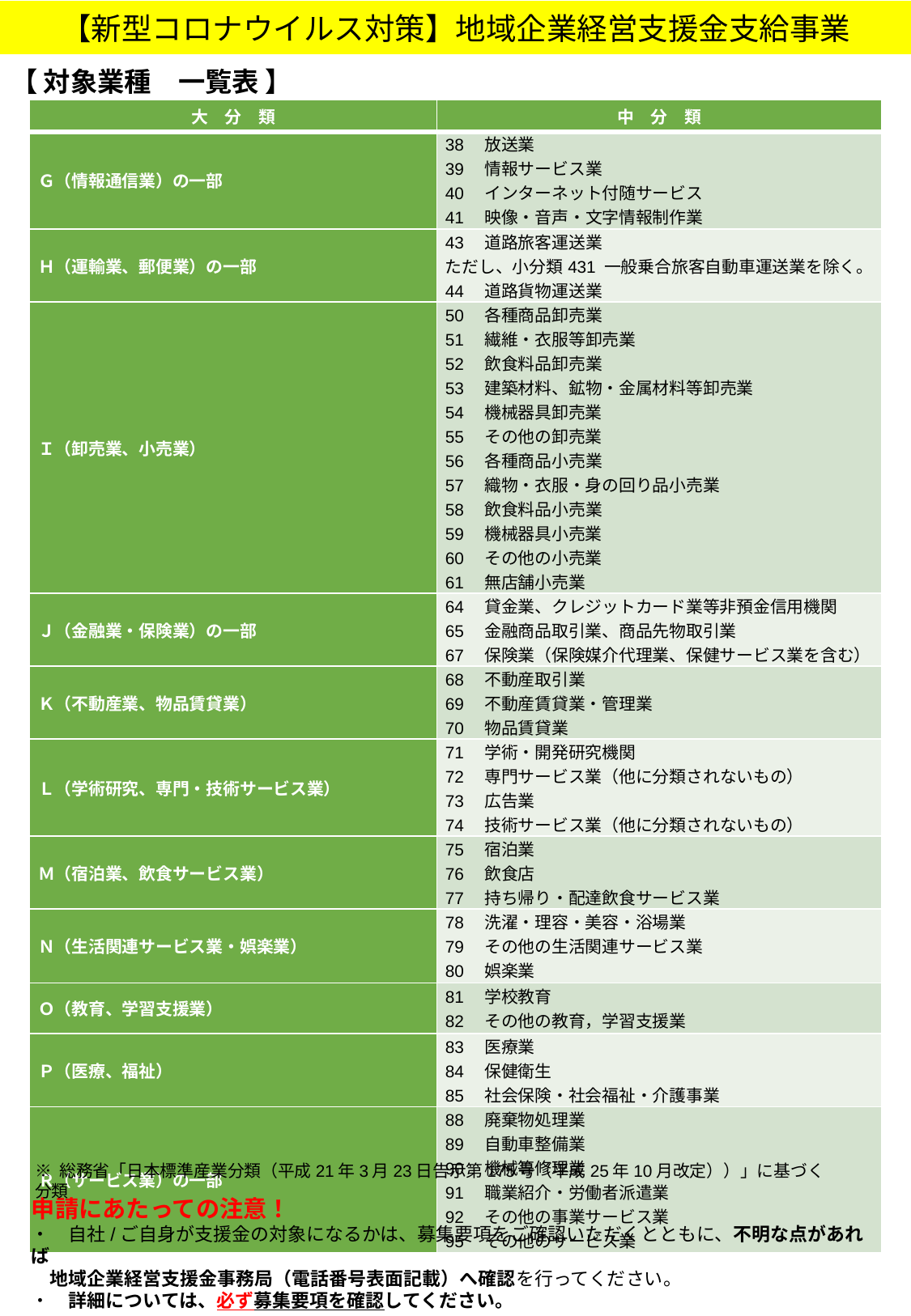

【新型コロナウイルス対策】地域企業経営支援金支給事業
【 対象業種　一覧表 】
| 大　分　類 | 中　分　類 |
| --- | --- |
| Ｇ（情報通信業）の一部 | 38　放送業 39　情報サービス業 40　インターネット付随サービス 41　映像・音声・文字情報制作業 |
| Ｈ（運輸業、郵便業）の一部 | 43　道路旅客運送業 ただし、小分類431 一般乗合旅客自動車運送業を除く。 44　道路貨物運送業 |
| Ｉ（卸売業、小売業） | 50　各種商品卸売業 51　繊維・衣服等卸売業 52　飲食料品卸売業 53　建築材料、鉱物・金属材料等卸売業 54　機械器具卸売業 55　その他の卸売業 56　各種商品小売業 57　織物・衣服・身の回り品小売業 58　飲食料品小売業 59　機械器具小売業 60　その他の小売業 61　無店舗小売業 |
| Ｊ（金融業・保険業）の一部 | 64　貸金業、クレジットカード業等非預金信用機関 65　金融商品取引業、商品先物取引業 67　保険業（保険媒介代理業、保健サービス業を含む） |
| Ｋ（不動産業、物品賃貸業） | 68　不動産取引業 69　不動産賃貸業・管理業 70　物品賃貸業 |
| Ｌ（学術研究、専門・技術サービス業） | 71　学術・開発研究機関 72　専門サービス業（他に分類されないもの） 73　広告業 74　技術サービス業（他に分類されないもの） |
| Ｍ（宿泊業、飲食サービス業） | 75　宿泊業 76　飲食店 77　持ち帰り・配達飲食サービス業 |
| Ｎ（生活関連サービス業・娯楽業） | 78　洗濯・理容・美容・浴場業 79　その他の生活関連サービス業 80　娯楽業 |
| Ｏ（教育、学習支援業） | 81　学校教育 82　その他の教育，学習支援業 |
| Ｐ（医療、福祉） | 83　医療業 84　保健衛生 85　社会保険・社会福祉・介護事業 |
| Ｒ（サービス業）の一部 | 88　廃棄物処理業 89　自動車整備業 90　機械等修理業 91　職業紹介・労働者派遣業 92　その他の事業サービス業 95　その他のサービス業 |
※ 総務省「日本標準産業分類（平成21年3月23日告示第175号（平成25年10月改定））」に基づく分類
申請にあたっての注意！
・　自社/ご自身が支援金の対象になるかは、募集要項をご確認いただくとともに、不明な点があれば
　地域企業経営支援金事務局（電話番号表面記載）へ確認を行ってください。
・　詳細については、必ず募集要項を確認してください。